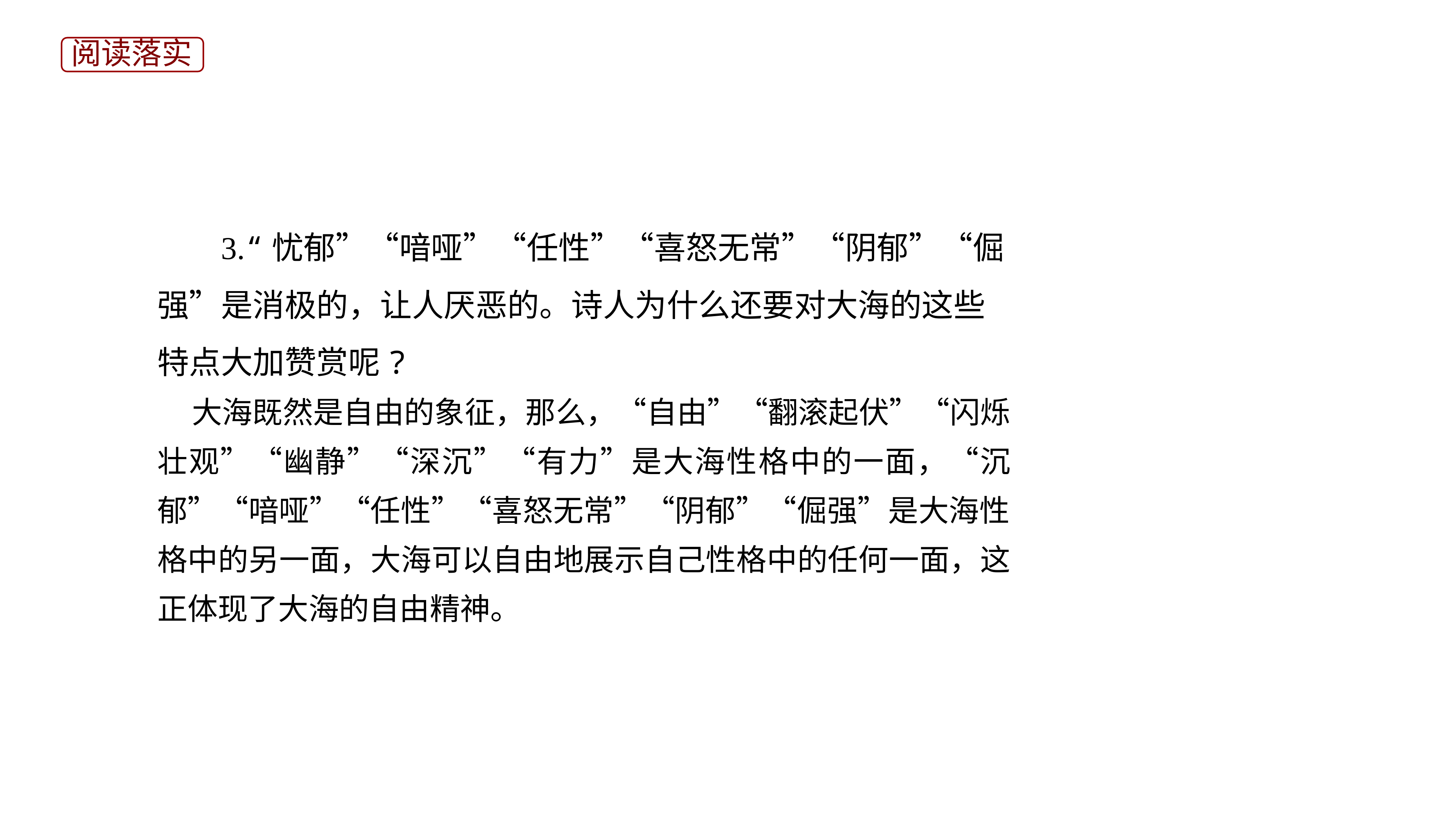

阅读落实

01
        3.“忧郁”“喑哑”“任性”“喜怒无常”“阴郁”“倔强”是消极的，让人厌恶的。诗人为什么还要对大海的这些特点大加赞赏呢?
    大海既然是自由的象征，那么，“自由”“翻滚起伏”“闪烁壮观”“幽静”“深沉”“有力”是大海性格中的一面，“沉郁”“喑哑”“任性”“喜怒无常”“阴郁”“倔强”是大海性格中的另一面，大海可以自由地展示自己性格中的任何一面，这正体现了大海的自由精神。